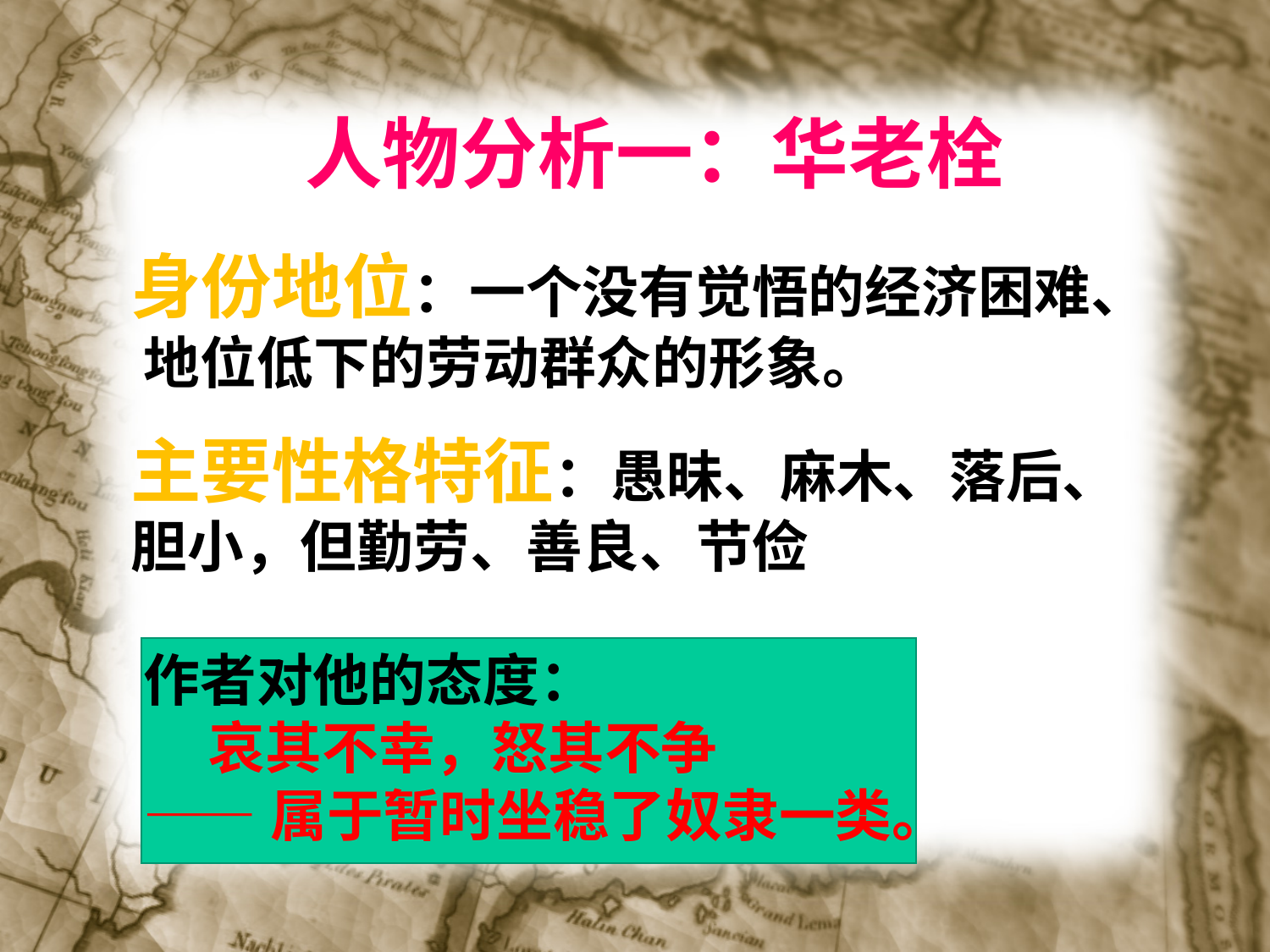

人物分析一：华老栓
身份地位：一个没有觉悟的经济困难、 地位低下的劳动群众的形象。
主要性格特征：愚昧、麻木、落后、胆小，但勤劳、善良、节俭

作者对他的态度：
    哀其不幸，怒其不争
——属于暂时坐稳了奴隶一类。